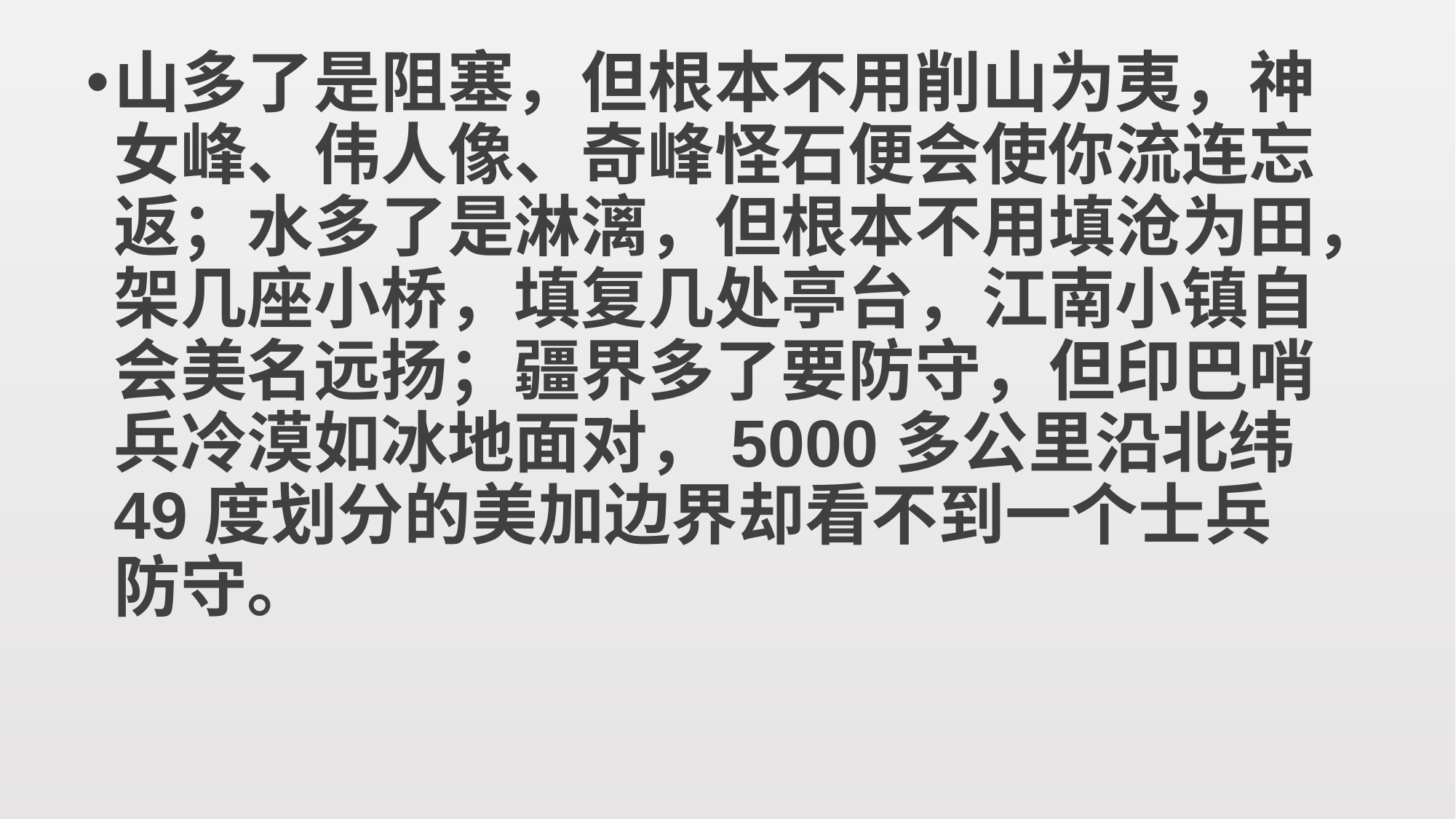

山多了是阻塞，但根本不用削山为夷，神女峰、伟人像、奇峰怪石便会使你流连忘返；水多了是淋漓，但根本不用填沧为田，架几座小桥，填复几处亭台，江南小镇自会美名远扬；疆界多了要防守，但印巴哨兵冷漠如冰地面对，5000多公里沿北纬49度划分的美加边界却看不到一个士兵防守。